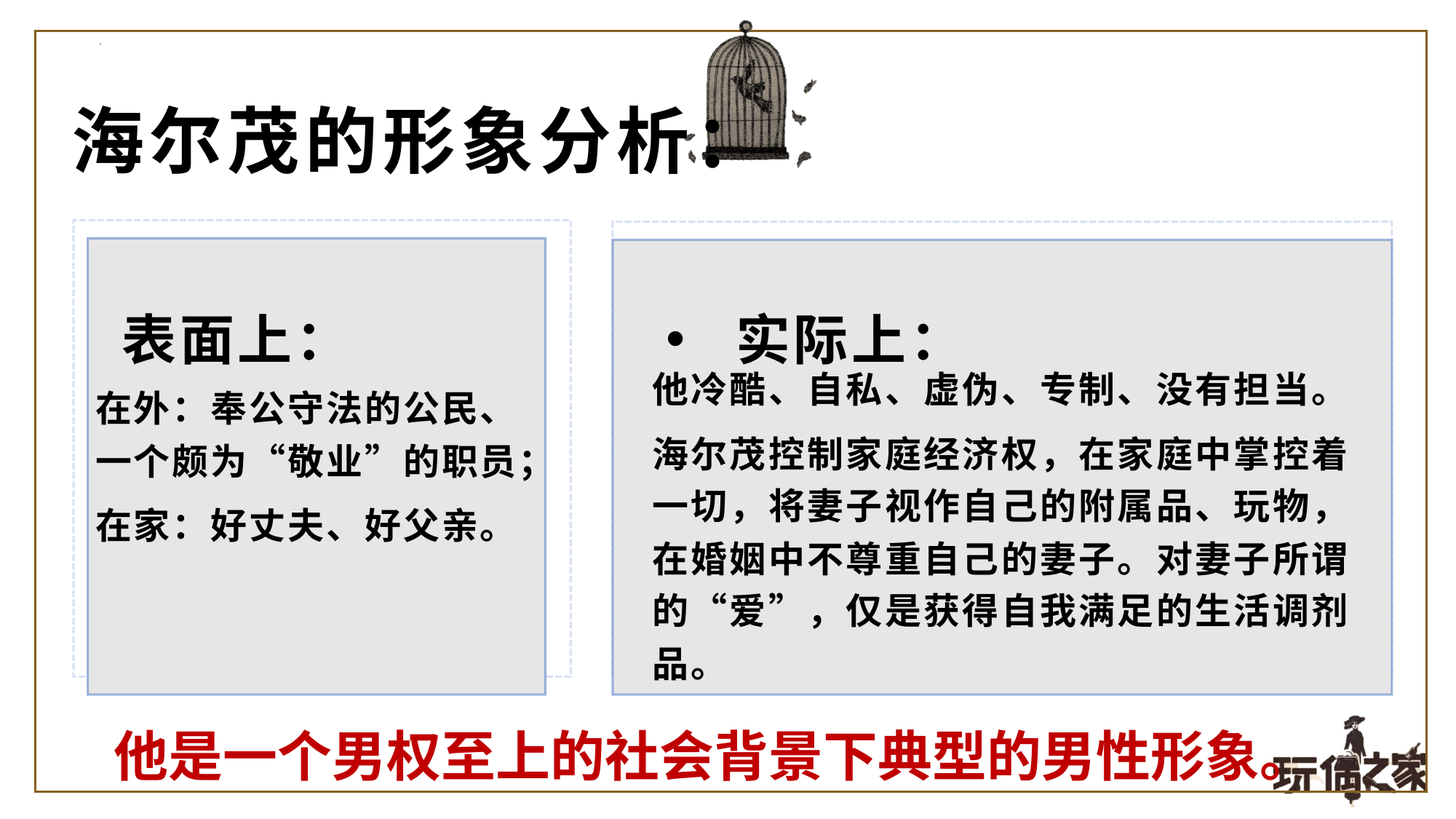

海尔茂的形象分析：

表面上：
实际上：
他冷酷、自私、虚伪、专制、没有担当。
海尔茂控制家庭经济权，在家庭中掌控着一切，将妻子视作自己的附属品、玩物，在婚姻中不尊重自己的妻子。对妻子所谓的“爱”，仅是获得自我满足的生活调剂品。
在外：奉公守法的公民、一个颇为“敬业”的职员；
在家：好丈夫、好父亲。
他是一个男权至上的社会背景下典型的男性形象。